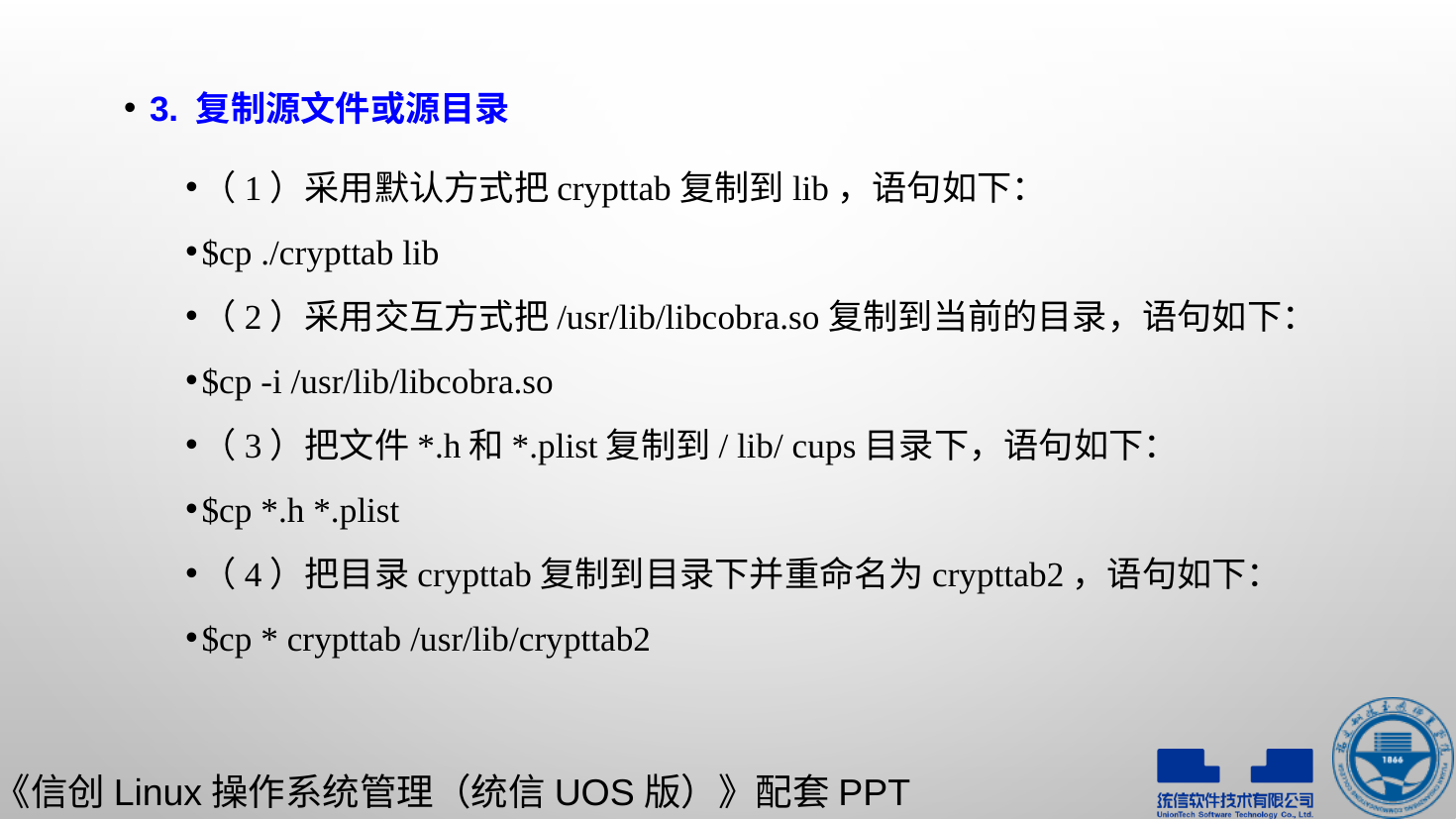

3. 复制源文件或源目录
（1）采用默认方式把crypttab复制到lib，语句如下：
$cp ./crypttab lib
（2）采用交互方式把/usr/lib/libcobra.so复制到当前的目录，语句如下：
$cp -i /usr/lib/libcobra.so
（3）把文件*.h和*.plist复制到/ lib/ cups目录下，语句如下：
$cp *.h *.plist
（4）把目录crypttab复制到目录下并重命名为crypttab2，语句如下：
$cp * crypttab /usr/lib/crypttab2